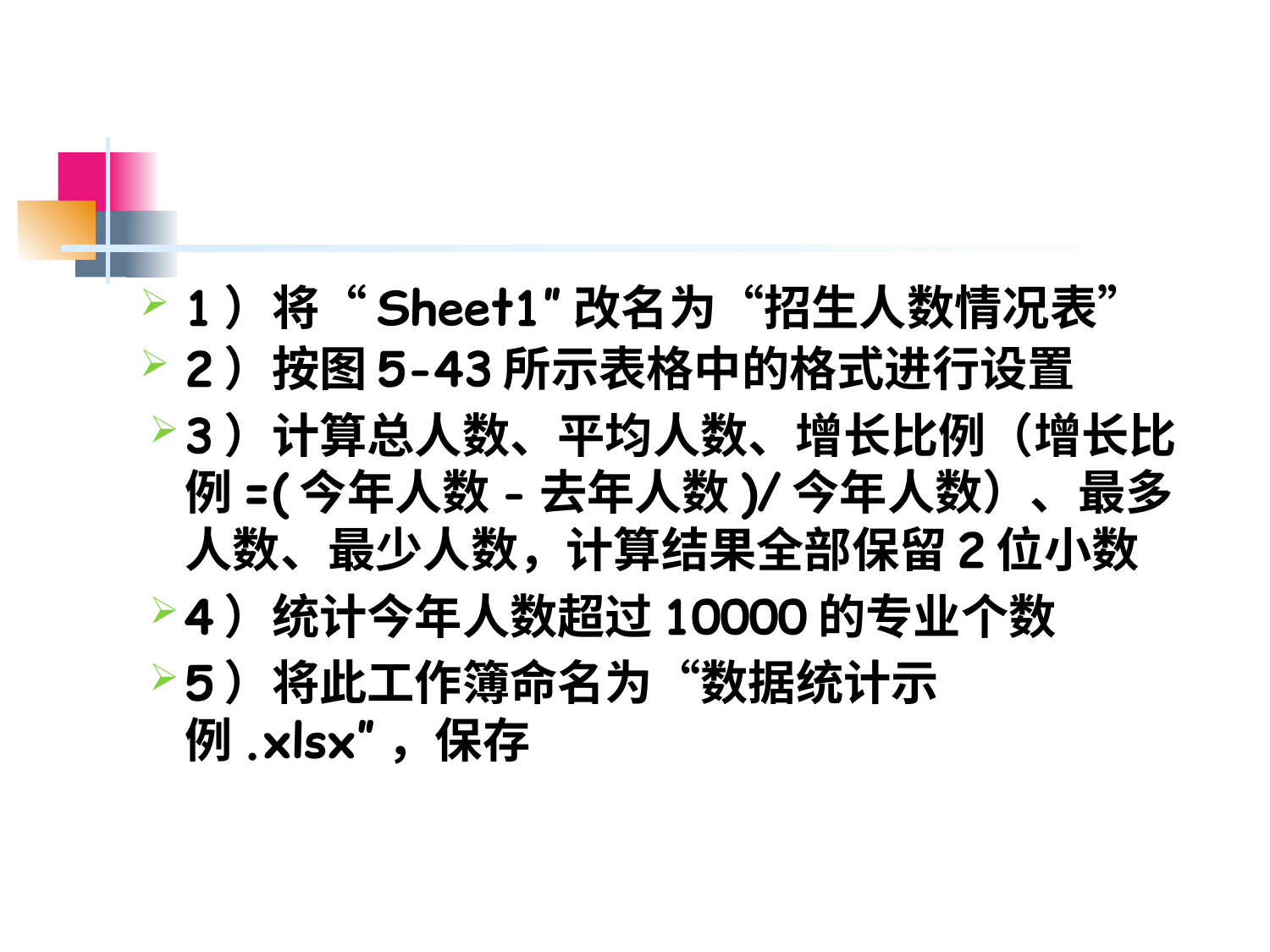

#
1）将“Sheet1”改名为“招生人数情况表”
2）按图5-43所示表格中的格式进行设置
3）计算总人数、平均人数、增长比例（增长比例=(今年人数-去年人数)/今年人数）、最多人数、最少人数，计算结果全部保留2位小数
4）统计今年人数超过10000的专业个数
5）将此工作簿命名为“数据统计示例.xlsx”，保存